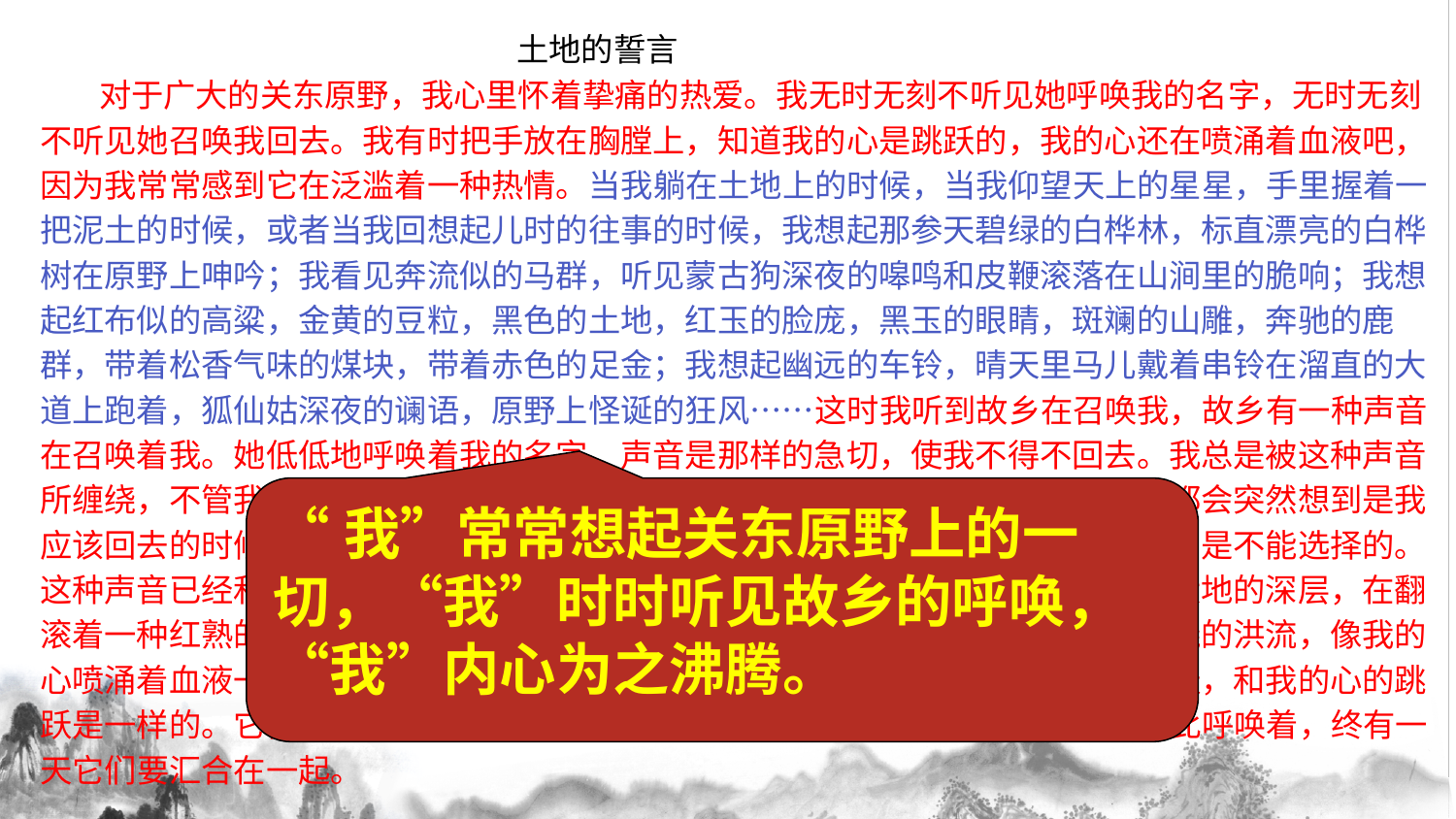

土地的誓言
       对于广大的关东原野，我心里怀着挚痛的热爱。我无时无刻不听见她呼唤我的名字，无时无刻不听见她召唤我回去。我有时把手放在胸膛上，知道我的心是跳跃的，我的心还在喷涌着血液吧，因为我常常感到它在泛滥着一种热情。当我躺在土地上的时候，当我仰望天上的星星，手里握着一把泥土的时候，或者当我回想起儿时的往事的时候，我想起那参天碧绿的白桦林，标直漂亮的白桦树在原野上呻吟；我看见奔流似的马群，听见蒙古狗深夜的嗥鸣和皮鞭滚落在山涧里的脆响；我想起红布似的高粱，金黄的豆粒，黑色的土地，红玉的脸庞，黑玉的眼睛，斑斓的山雕，奔驰的鹿群，带着松香气味的煤块，带着赤色的足金；我想起幽远的车铃，晴天里马儿戴着串铃在溜直的大道上跑着，狐仙姑深夜的谰语，原野上怪诞的狂风……这时我听到故乡在召唤我，故乡有一种声音在召唤着我。她低低地呼唤着我的名字，声音是那样的急切，使我不得不回去。我总是被这种声音所缠绕，不管我走到哪里，即使我睡得很沉，或者在睡梦中突然惊醒的时候，我都会突然想到是我应该回去的时候了。我必须回去，我从来没想过离开她。这种声音是不可阻止的，是不能选择的。这种声音已经和我的心取得了永远的沟通。当我记起故乡的时候，我便能看见那大地的深层，在翻滚着一种红熟的浆液，这声音便是从那里来的。在那亘古的地层里，有着一股燃烧的洪流，像我的心喷涌着血液一样。这个我是知道的，我常常把手放在大地上，我会感到她在跳跃，和我的心的跳跃是一样的。它们从来没有停息，它们的热血一直在流，在热情的默契里它们彼此呼唤着，终有一天它们要汇合在一起。

“我”常常想起关东原野上的一切，“我”时时听见故乡的呼唤，“我”内心为之沸腾。